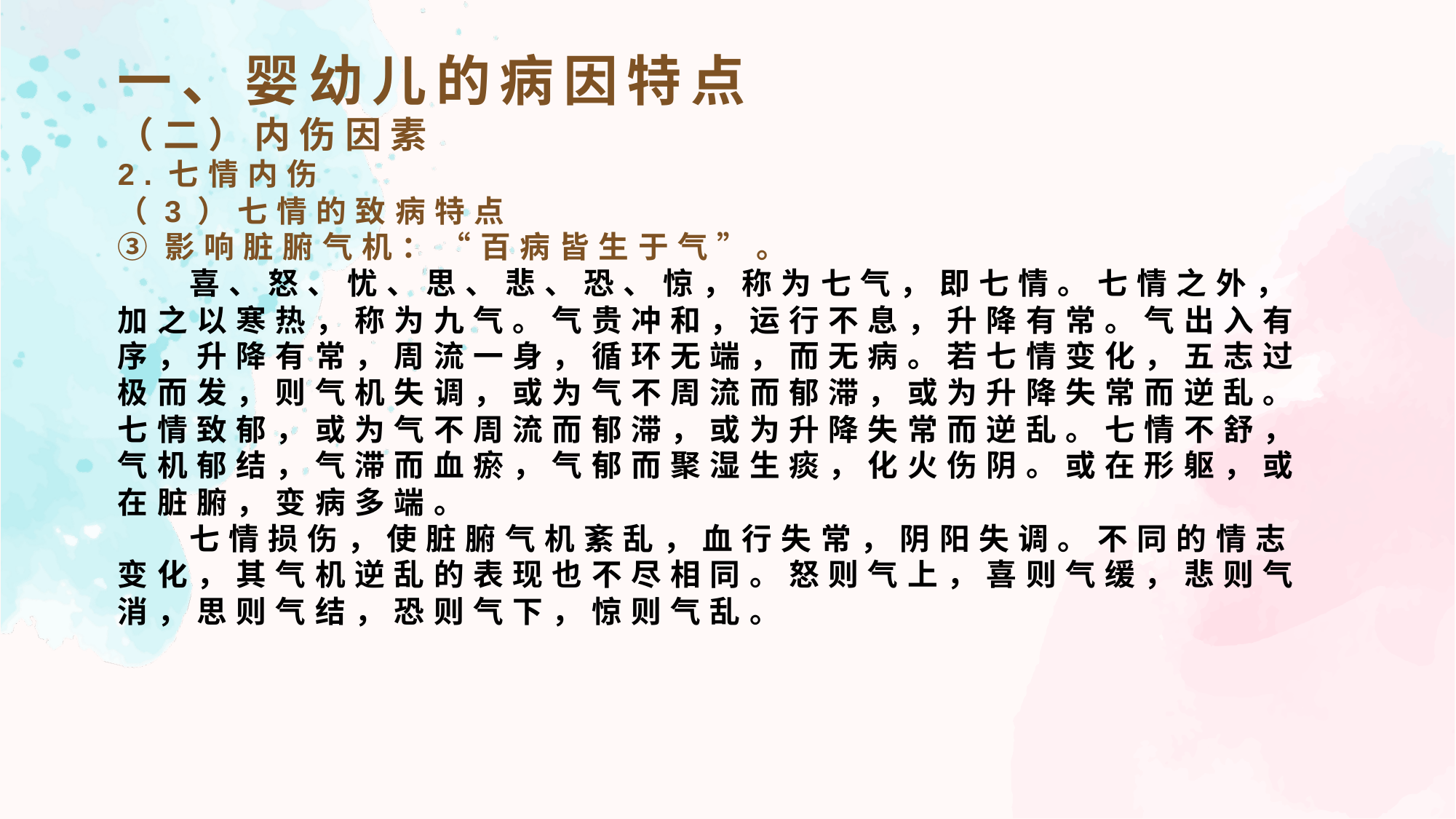

一、婴幼儿的病因特点
（二）内伤因素
2.七情内伤
（3）七情的致病特点
③影响脏腑气机：“百病皆生于气”。
    喜、怒、忧、思、悲、恐、惊，称为七气，即七情。七情之外，加之以寒热，称为九气。气贵冲和，运行不息，升降有常。气出入有序，升降有常，周流一身，循环无端，而无病。若七情变化，五志过极而发，则气机失调，或为气不周流而郁滞，或为升降失常而逆乱。
七情致郁，或为气不周流而郁滞，或为升降失常而逆乱。七情不舒，气机郁结，气滞而血瘀，气郁而聚湿生痰，化火伤阴。或在形躯，或在脏腑，变病多端。
    七情损伤，使脏腑气机紊乱，血行失常，阴阳失调。不同的情志变化，其气机逆乱的表现也不尽相同。怒则气上，喜则气缓，悲则气消，思则气结，恐则气下，惊则气乱。